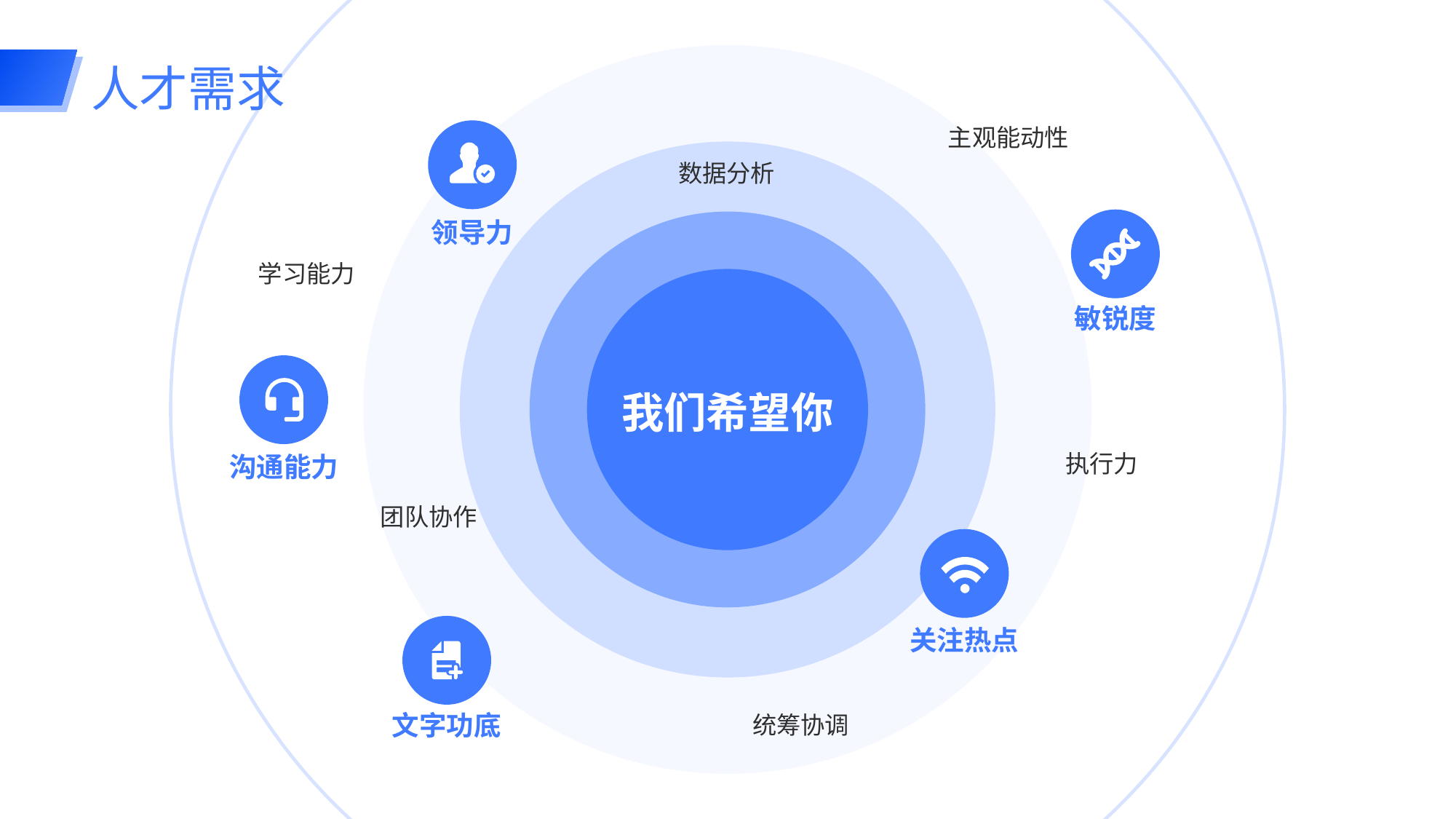

主观能动性

数据分析

领导力

学习能力

敏锐度

我们希望你
执行力
沟通能力
团队协作

关注热点

文字功底
统筹协调
# 人才需求